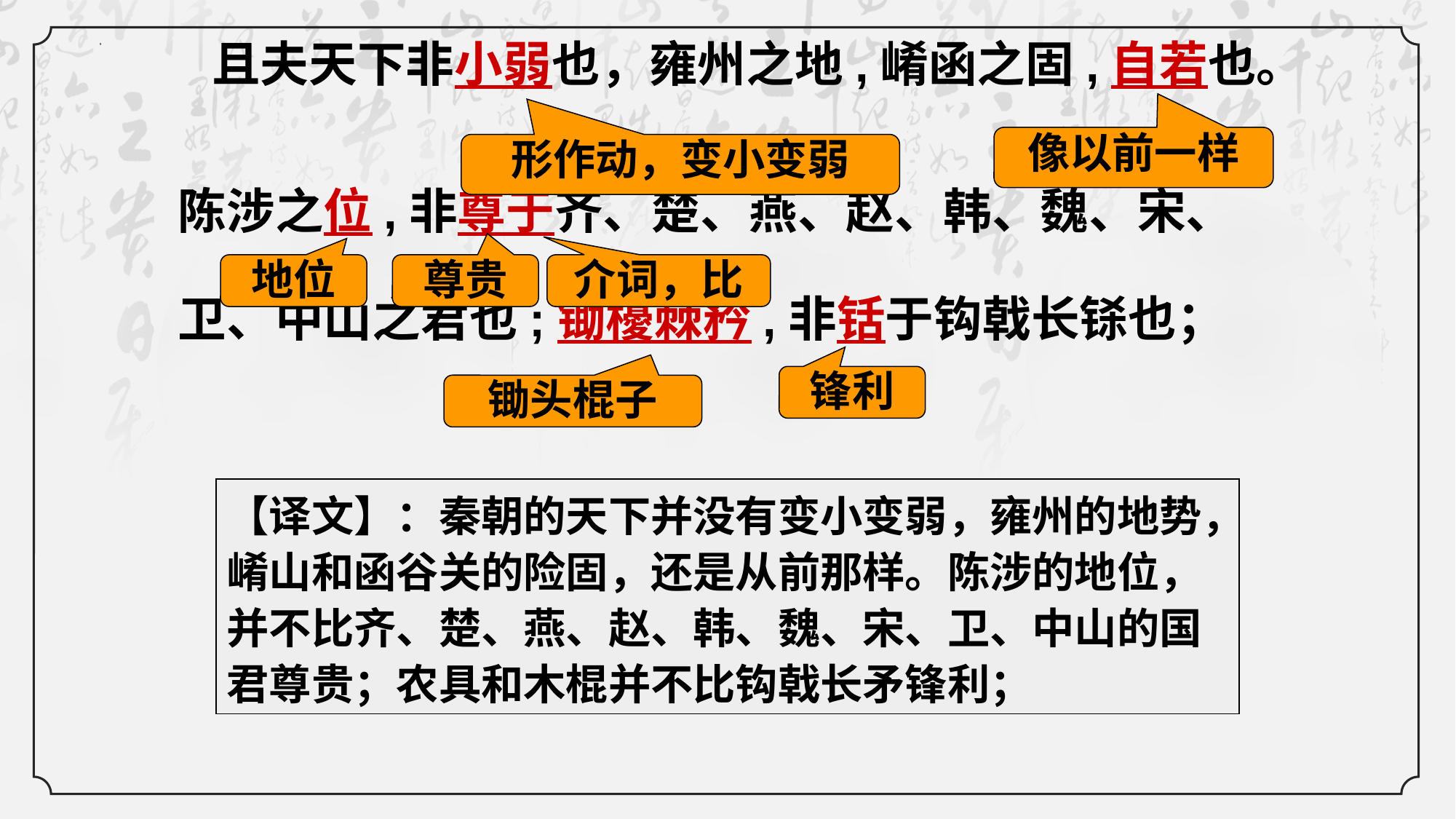

且夫天下非小弱也，雍州之地,崤函之固,自若也。

陈涉之位,非尊于齐、楚、燕、赵、韩、魏、宋、

卫、中山之君也;锄櫌棘矜,非铦于钩戟长铩也；
像以前一样
形作动，变小变弱
地位
尊贵
介词，比
锋利
锄头棍子
【译文】：秦朝的天下并没有变小变弱，雍州的地势，崤山和函谷关的险固，还是从前那样。陈涉的地位，并不比齐、楚、燕、赵、韩、魏、宋、卫、中山的国君尊贵；农具和木棍并不比钩戟长矛锋利；